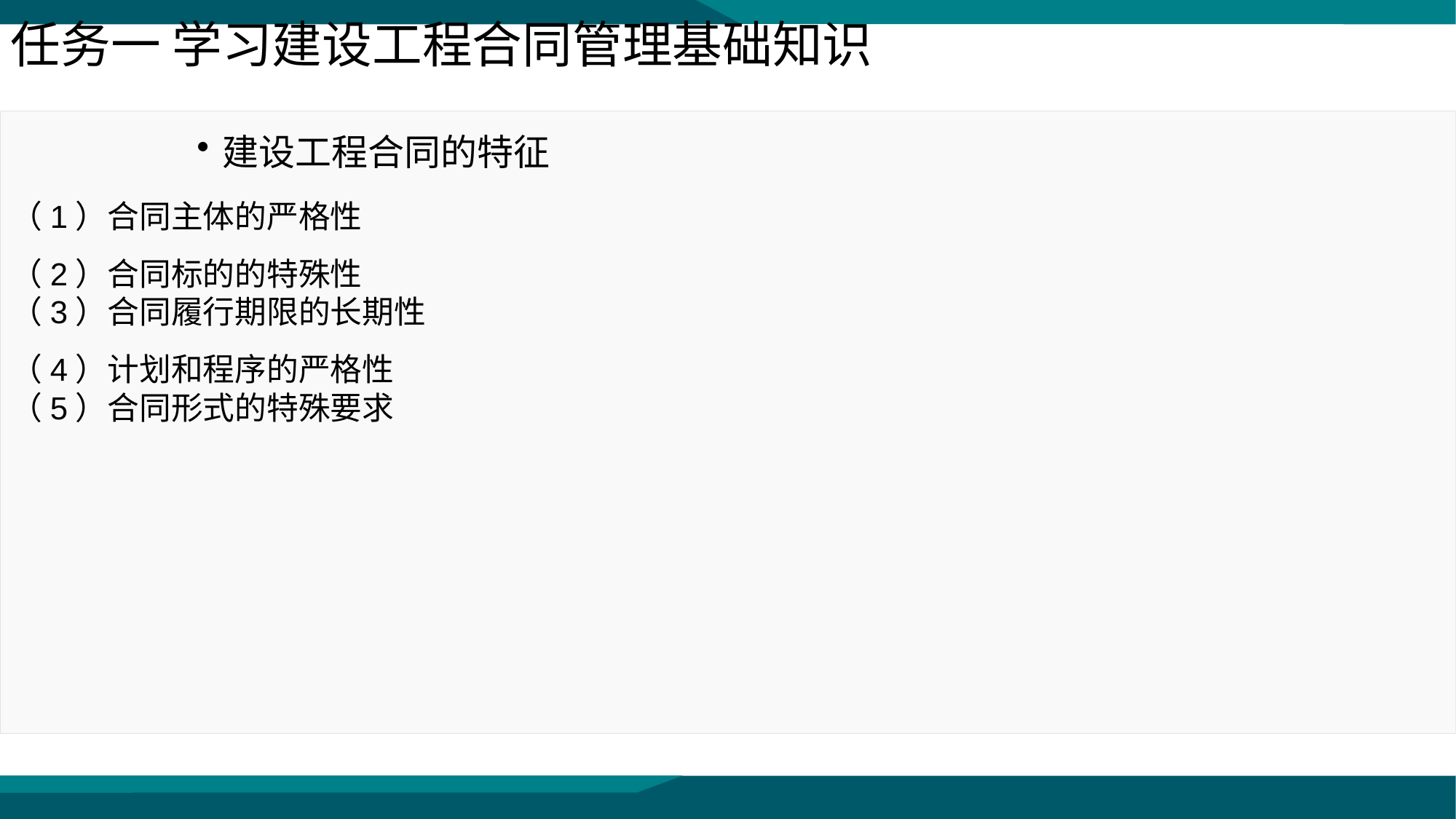

任务一 学习建设工程合同管理基础知识
建设工程合同的特征
（1）合同主体的严格性
（2）合同标的的特殊性
（3）合同履行期限的长期性
（4）计划和程序的严格性
（5）合同形式的特殊要求